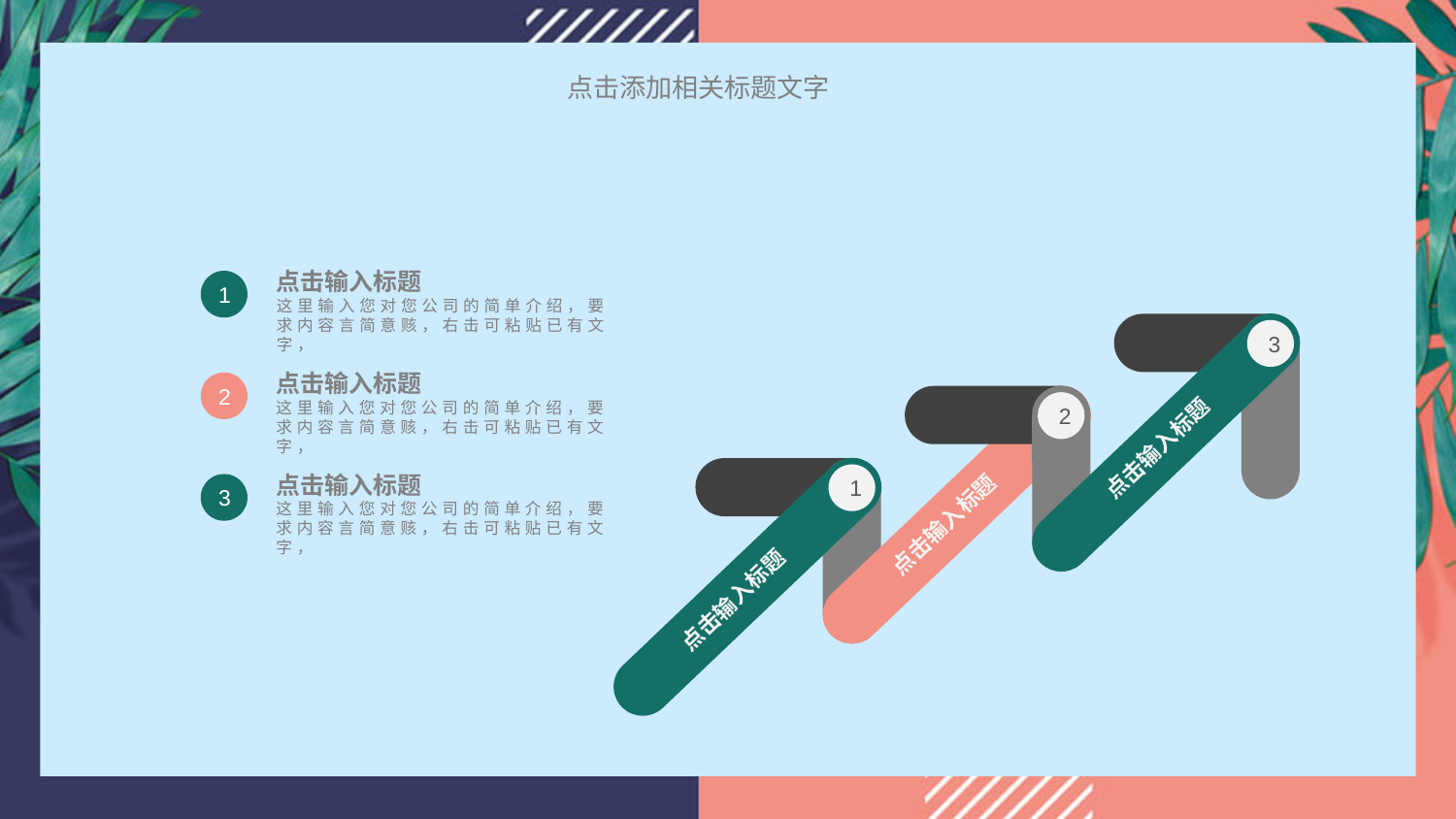

点击输入标题
这里输入您对您公司的简单介绍，要求内容言简意赅，右击可粘贴已有文字，
1

3

点击输入标题
点击输入标题
这里输入您对您公司的简单介绍，要求内容言简意赅，右击可粘贴已有文字，
2

2

点击输入标题

1

点击输入标题
点击输入标题
这里输入您对您公司的简单介绍，要求内容言简意赅，右击可粘贴已有文字，
3